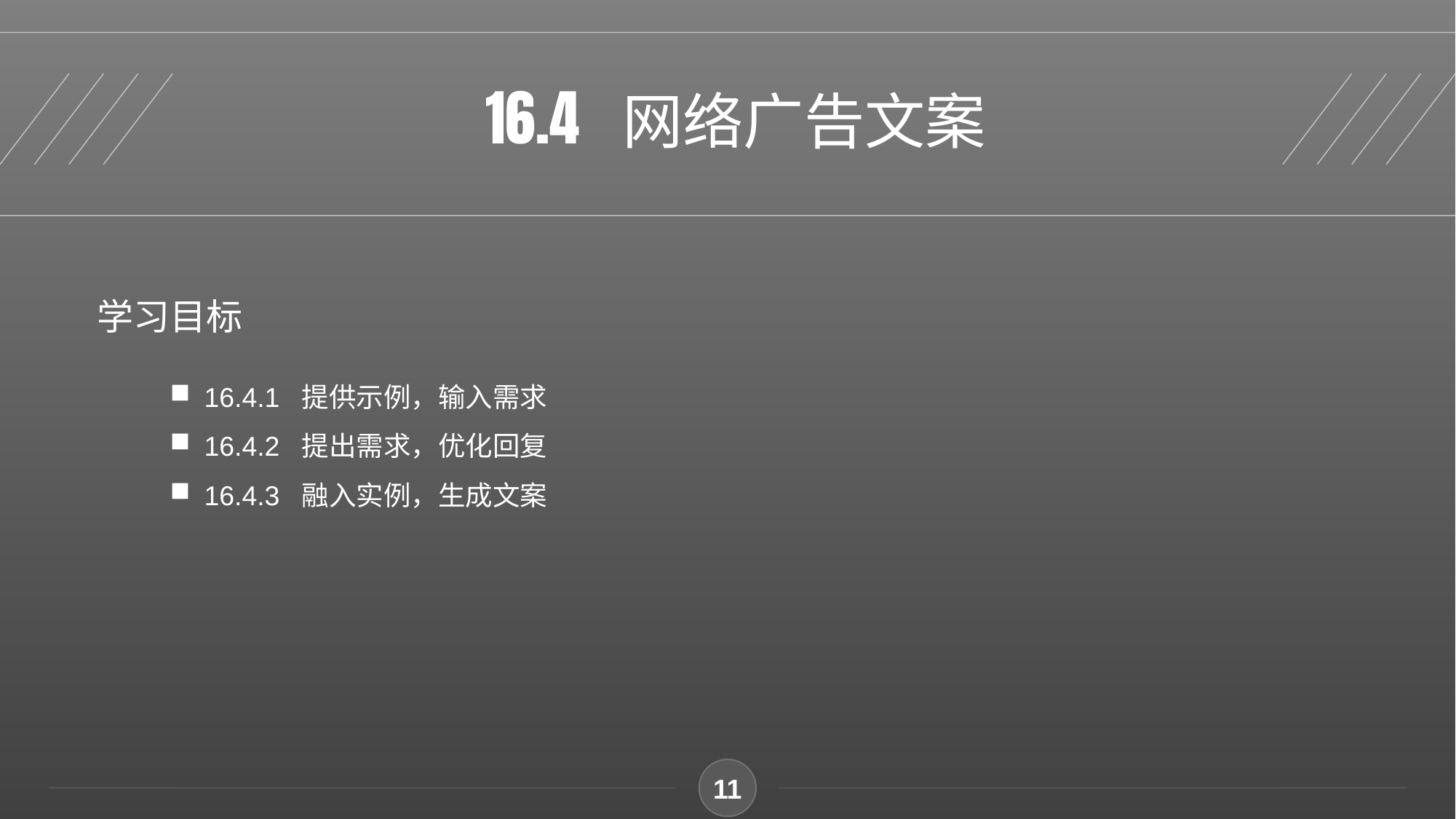

16.4  网络广告文案

学习目标
16.4.1  提供示例，输入需求
16.4.2  提出需求，优化回复
16.4.3  融入实例，生成文案